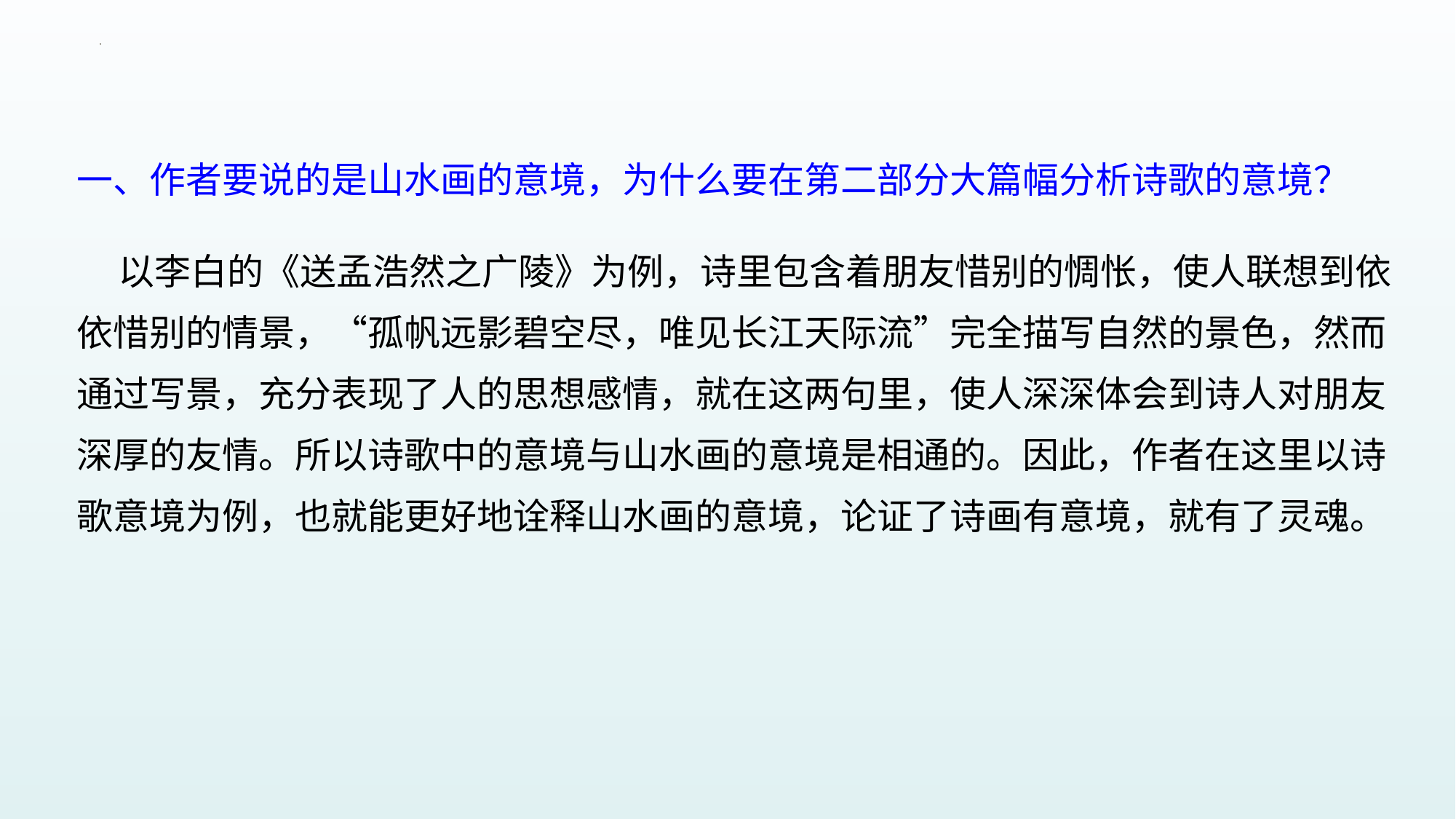

一、作者要说的是山水画的意境，为什么要在第二部分大篇幅分析诗歌的意境？

    以李白的《送孟浩然之广陵》为例，诗里包含着朋友惜别的惆怅，使人联想到依依惜别的情景，“孤帆远影碧空尽，唯见长江天际流”完全描写自然的景色，然而通过写景，充分表现了人的思想感情，就在这两句里，使人深深体会到诗人对朋友深厚的友情。所以诗歌中的意境与山水画的意境是相通的。因此，作者在这里以诗歌意境为例，也就能更好地诠释山水画的意境，论证了诗画有意境，就有了灵魂。